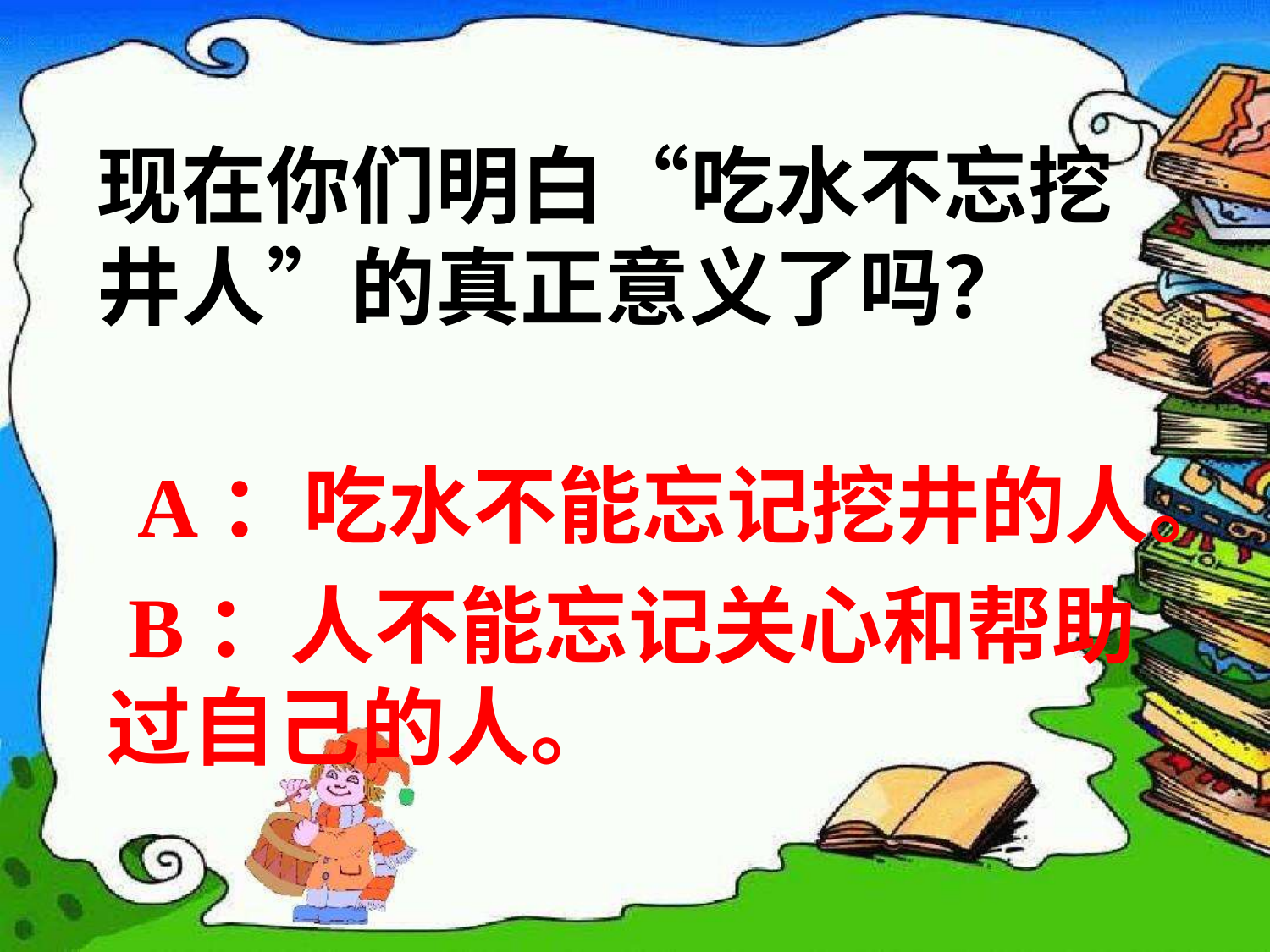

现在你们明白“吃水不忘挖井人”的真正意义了吗？
A：吃水不能忘记挖井的人。
 B：人不能忘记关心和帮助过自己的人。